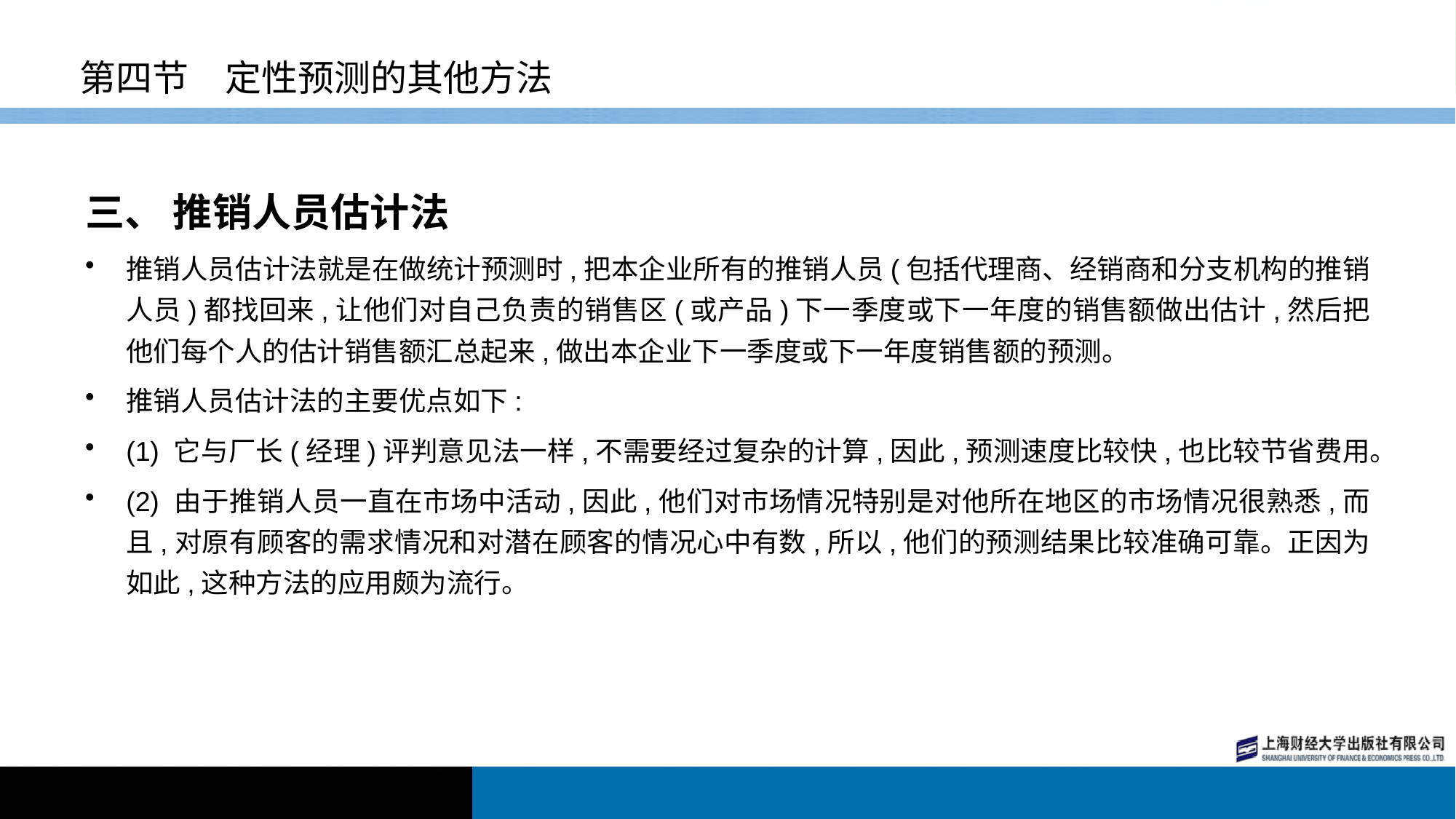

# 第四节　定性预测的其他方法
三、 推销人员估计法
推销人员估计法就是在做统计预测时,把本企业所有的推销人员(包括代理商、经销商和分支机构的推销人员)都找回来,让他们对自己负责的销售区(或产品)下一季度或下一年度的销售额做出估计,然后把他们每个人的估计销售额汇总起来,做出本企业下一季度或下一年度销售额的预测。
推销人员估计法的主要优点如下:
(1) 它与厂长(经理)评判意见法一样,不需要经过复杂的计算,因此,预测速度比较快,也比较节省费用。
(2) 由于推销人员一直在市场中活动,因此,他们对市场情况特别是对他所在地区的市场情况很熟悉,而且,对原有顾客的需求情况和对潜在顾客的情况心中有数,所以,他们的预测结果比较准确可靠。正因为如此,这种方法的应用颇为流行。
16